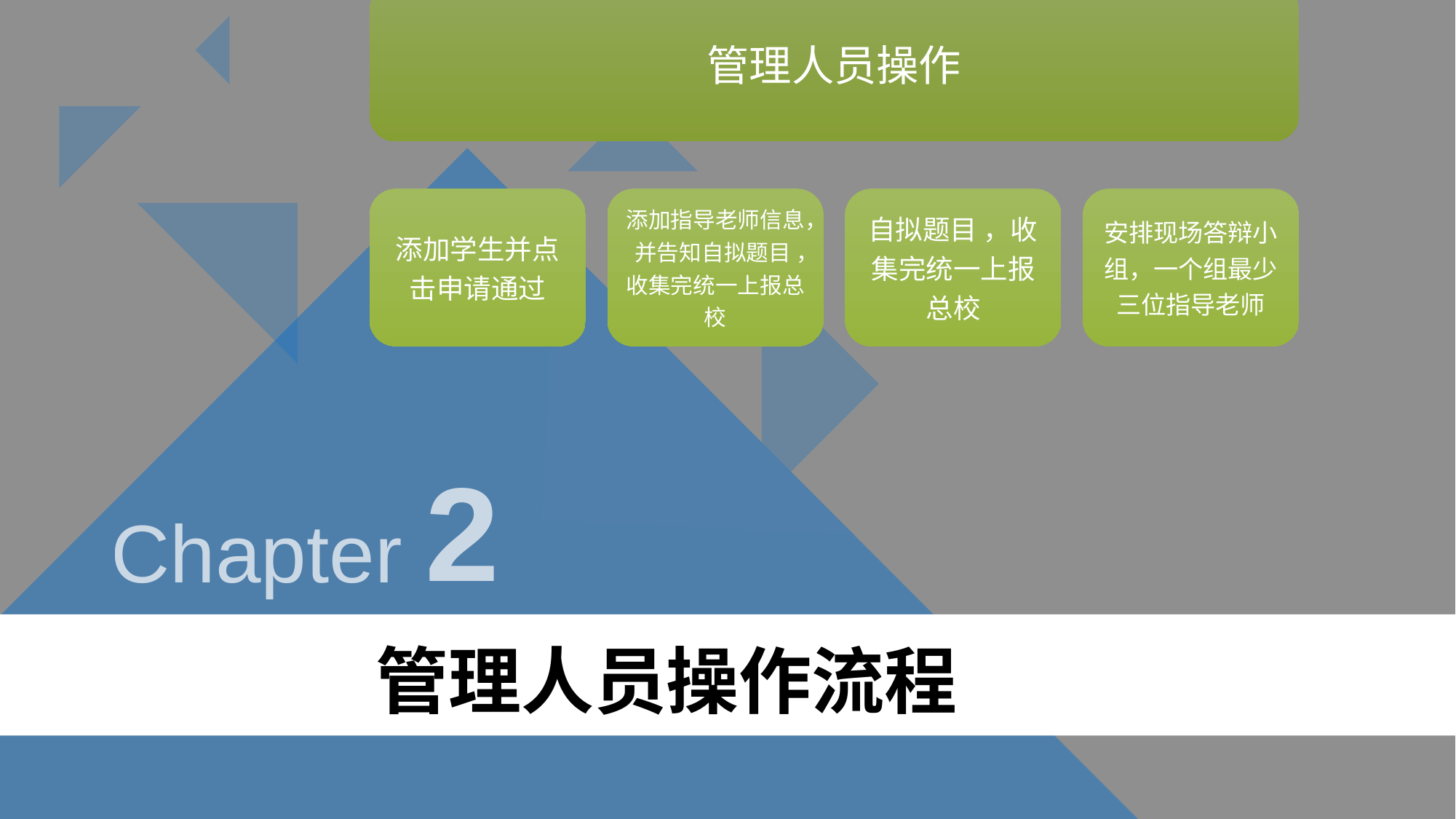

管理人员操作
添加学生并点击申请通过
添加指导老师信息，并告知自拟题目 ，收集完统一上报总校
自拟题目 ，收集完统一上报总校
安排现场答辩小组，一个组最少三位指导老师

2
# 管理人员操作流程